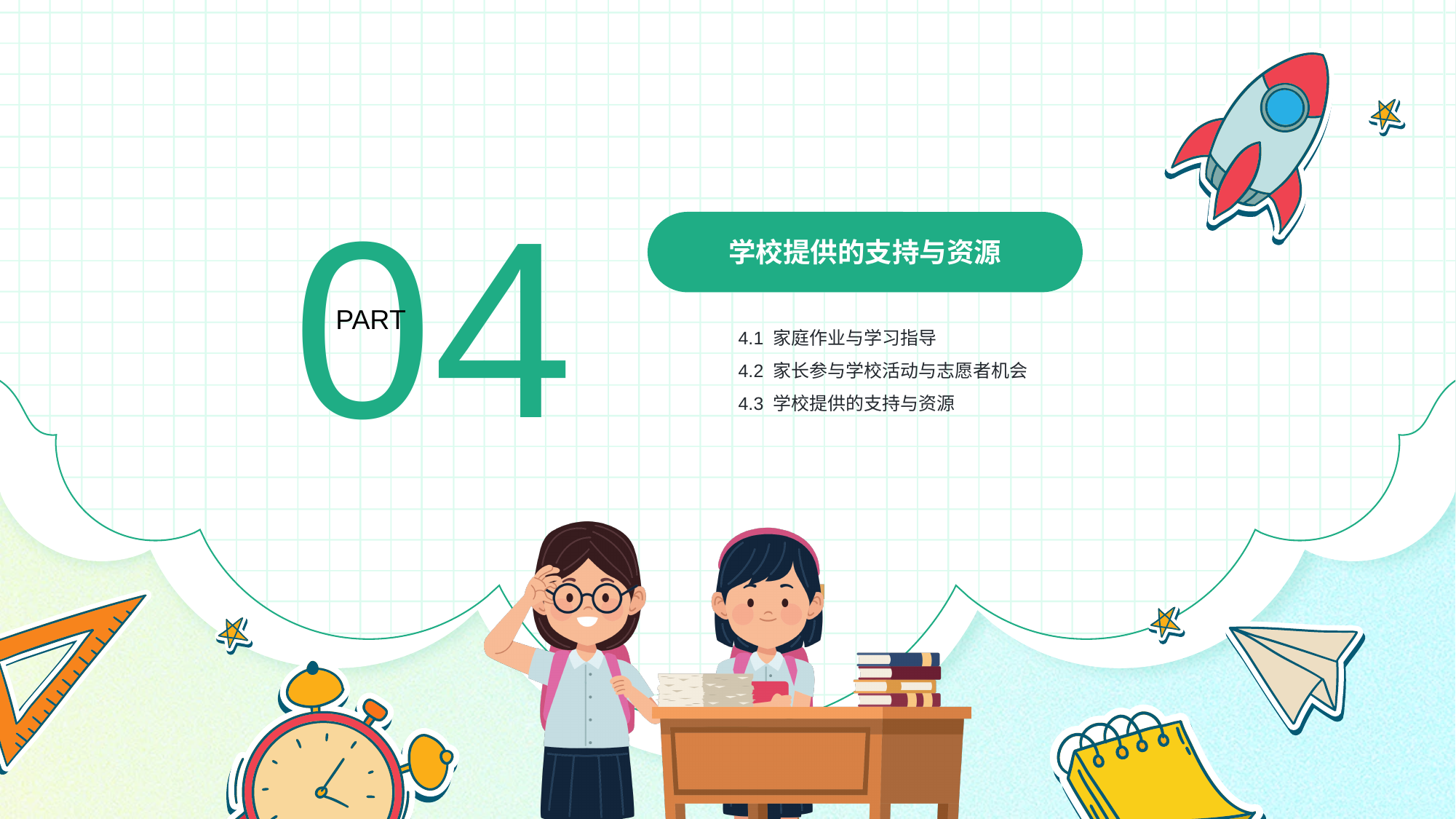

04

学校提供的支持与资源
PART
4.1 家庭作业与学习指导
4.2 家长参与学校活动与志愿者机会
4.3 学校提供的支持与资源